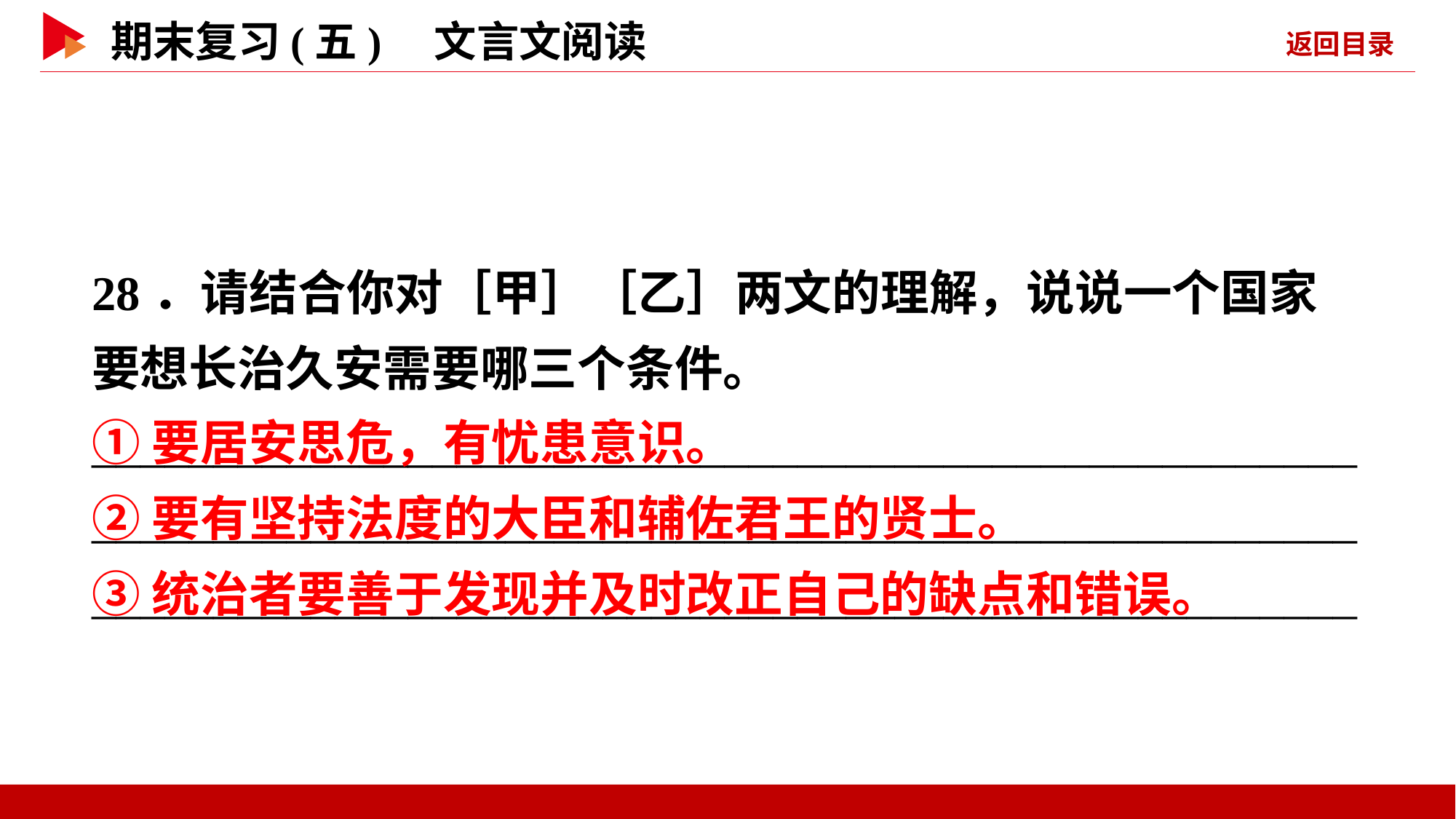

28．请结合你对［甲］［乙］两文的理解，说说一个国家要想长治久安需要哪三个条件。
____________________________________________________________________________________________________________________________________________________________
①要居安思危，有忧患意识。
②要有坚持法度的大臣和辅佐君王的贤士。
③统治者要善于发现并及时改正自己的缺点和错误。